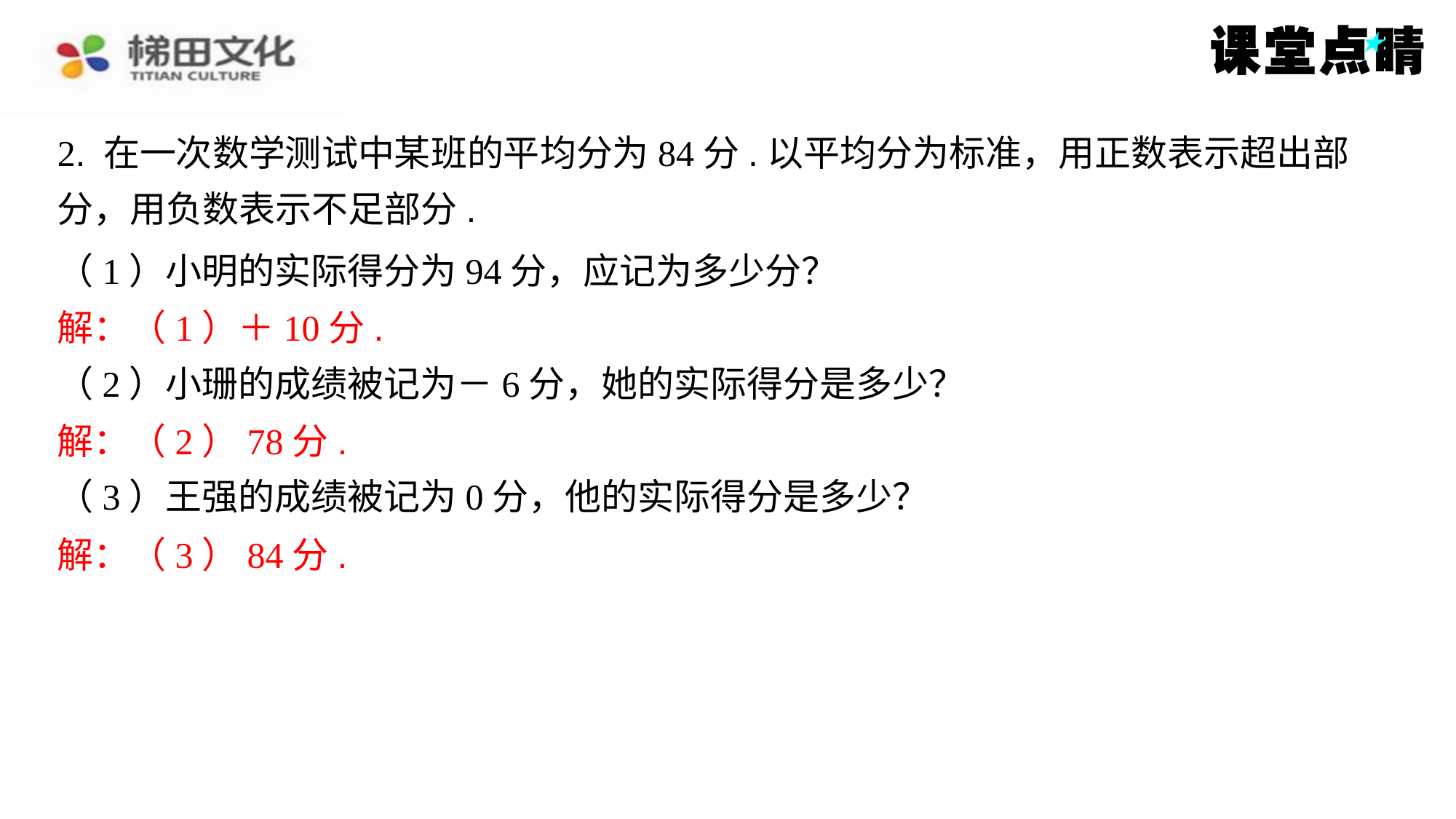

2. 在一次数学测试中某班的平均分为84分.以平均分为标准，用正数表示超出部
分，用负数表示不足部分.
（1）小明的实际得分为94分，应记为多少分？
解：（1）＋10分.
（2）小珊的成绩被记为－6分，她的实际得分是多少？
解：（2）78分.
（3）王强的成绩被记为0分，他的实际得分是多少？
解：（3）84分.
解：（1）＋10分.
解：（2）78分.
解：（3）84分.